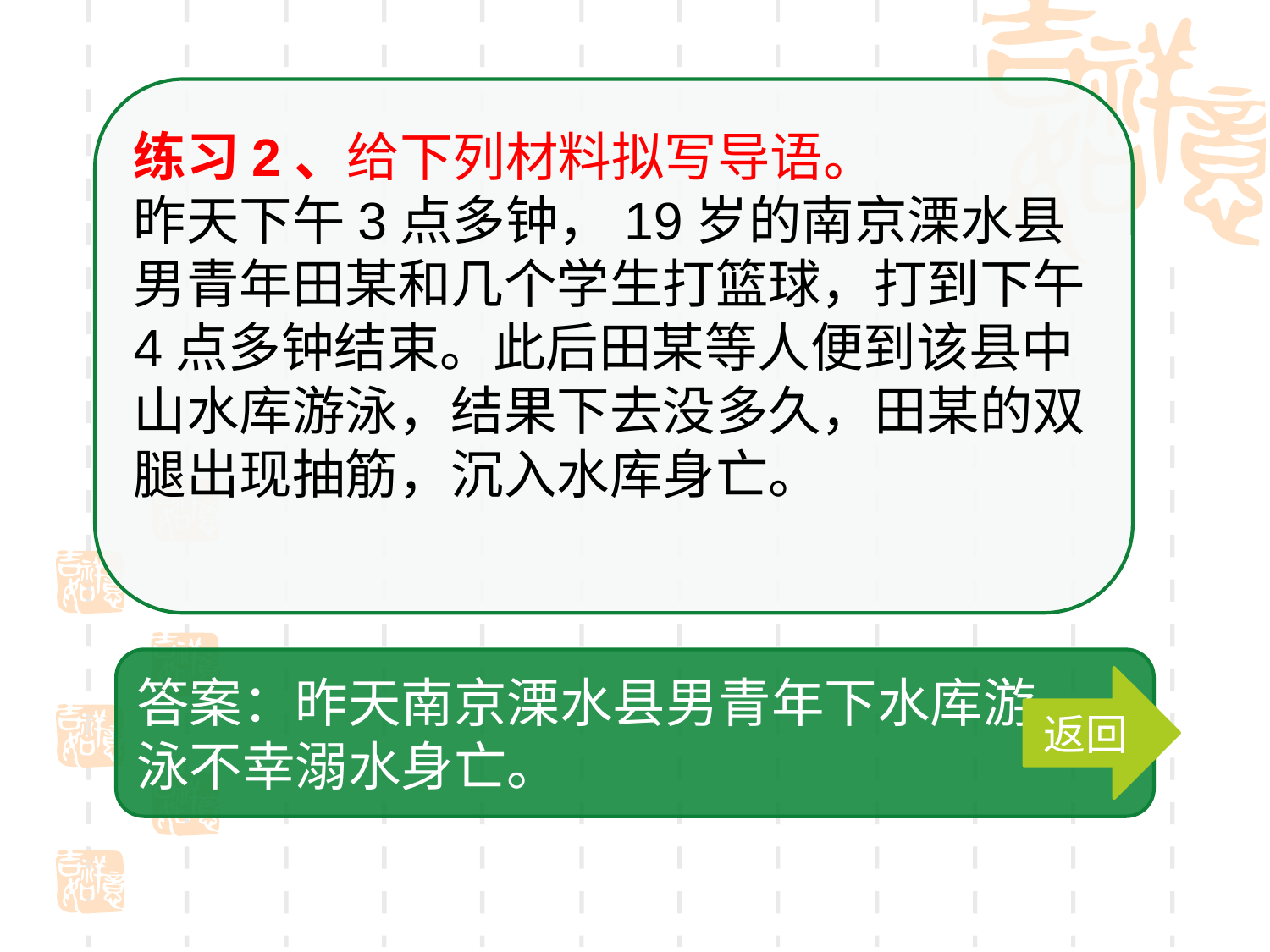

练习2、给下列材料拟写导语。
昨天下午3点多钟，19岁的南京溧水县男青年田某和几个学生打篮球，打到下午4点多钟结束。此后田某等人便到该县中山水库游泳，结果下去没多久，田某的双腿出现抽筋，沉入水库身亡。

答案：昨天南京溧水县男青年下水库游
泳不幸溺水身亡。
返回